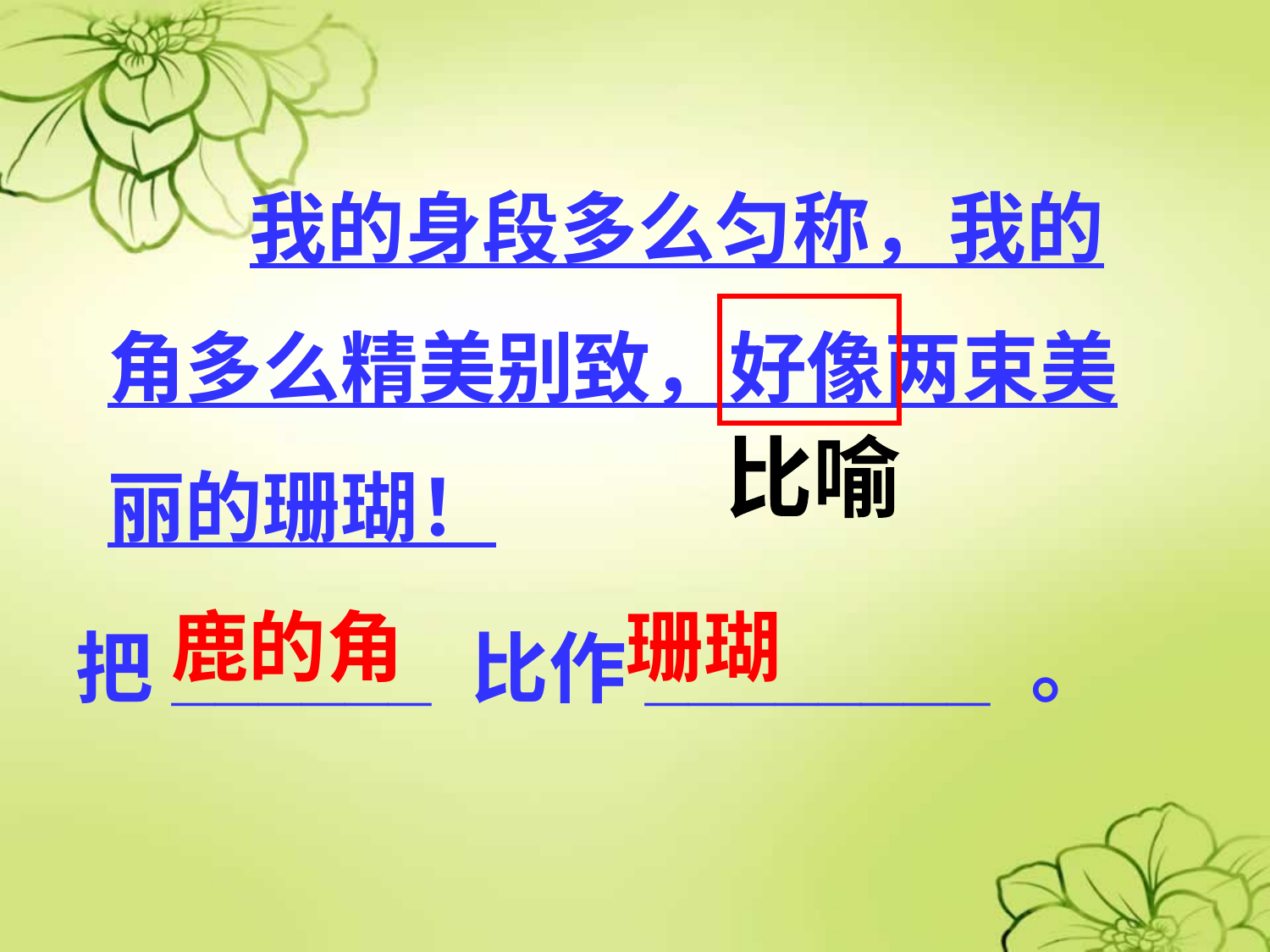

我的身段多么匀称，我的角多么精美别致，好像两束美丽的珊瑚！

比喻
鹿的角
珊瑚
把______ 比作________ 。